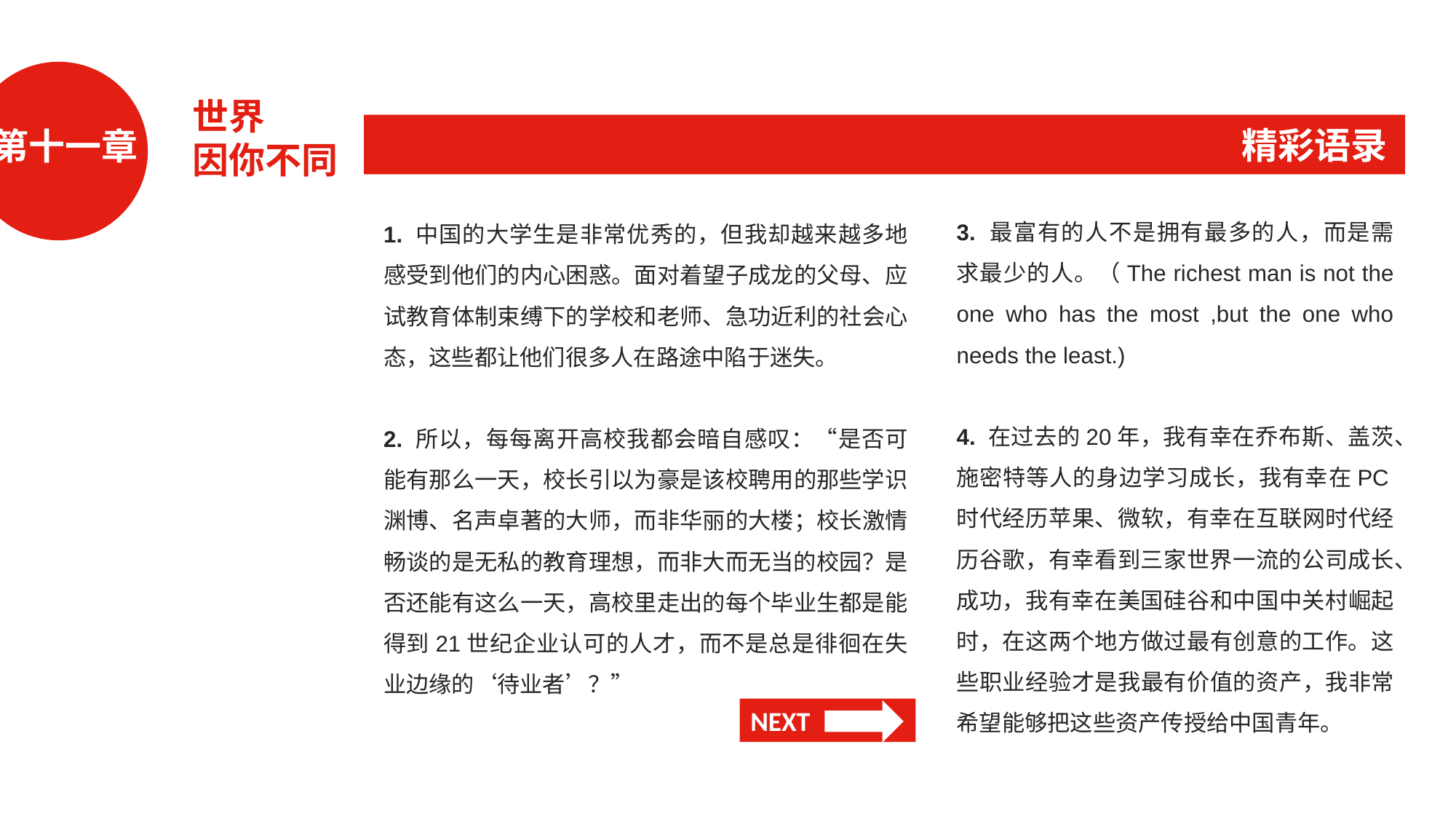

世界
因你不同

精彩语录
第十一章
3. 最富有的人不是拥有最多的人，而是需求最少的人。（The richest man is not the one who has the most ,but the one who needs the least.)

4. 在过去的20年，我有幸在乔布斯、盖茨、施密特等人的身边学习成长，我有幸在PC时代经历苹果、微软，有幸在互联网时代经历谷歌，有幸看到三家世界一流的公司成长、成功，我有幸在美国硅谷和中国中关村崛起时，在这两个地方做过最有创意的工作。这些职业经验才是我最有价值的资产，我非常希望能够把这些资产传授给中国青年。
1. 中国的大学生是非常优秀的，但我却越来越多地感受到他们的内心困惑。面对着望子成龙的父母、应试教育体制束缚下的学校和老师、急功近利的社会心态，这些都让他们很多人在路途中陷于迷失。

2. 所以，每每离开高校我都会暗自感叹：“是否可能有那么一天，校长引以为豪是该校聘用的那些学识渊博、名声卓著的大师，而非华丽的大楼；校长激情畅谈的是无私的教育理想，而非大而无当的校园？是否还能有这么一天，高校里走出的每个毕业生都是能得到21世纪企业认可的人才，而不是总是徘徊在失业边缘的‘待业者’？”

NEXT